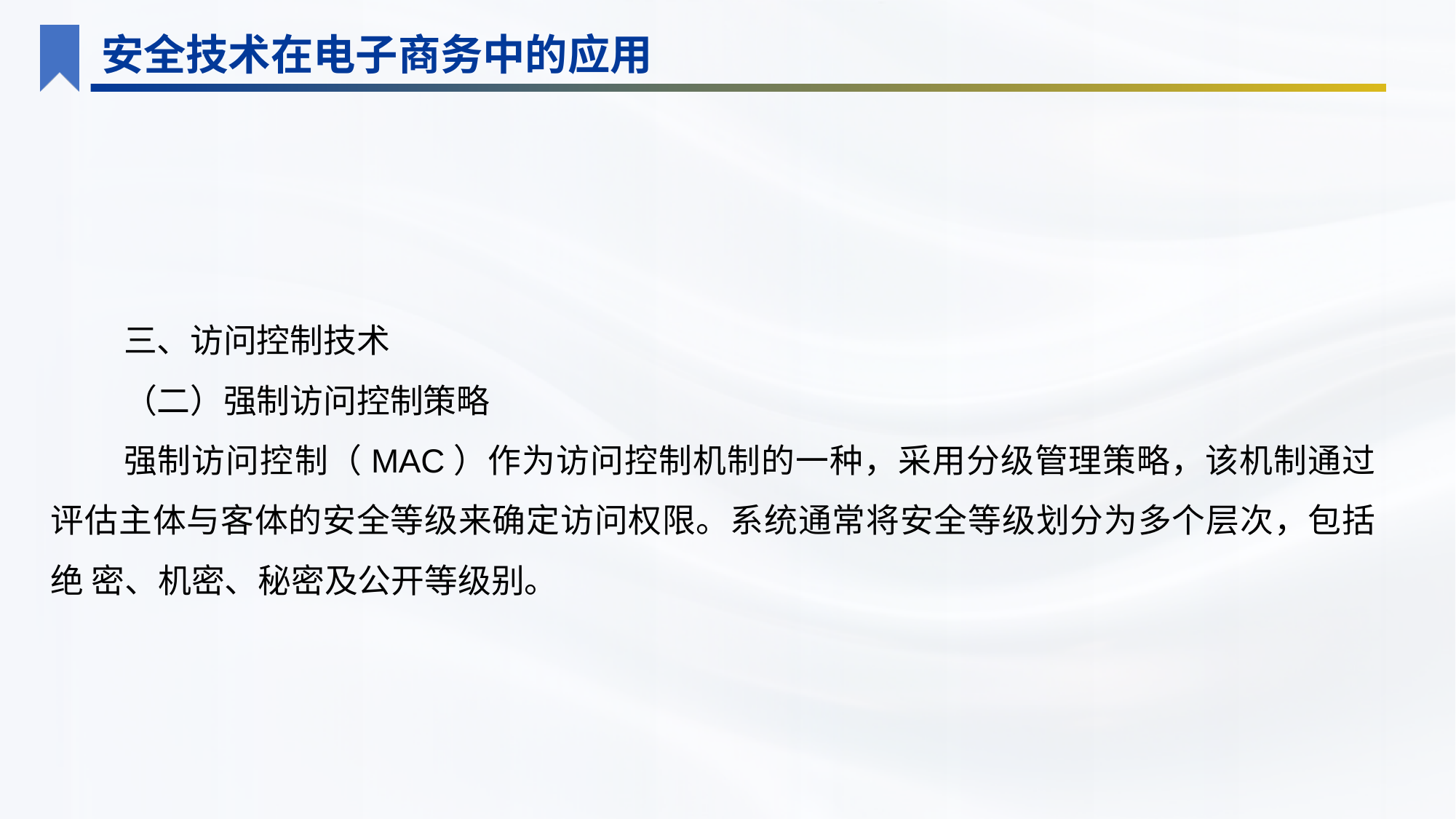

安全技术在电子商务中的应用
三、访问控制技术
（二）强制访问控制策略
强制访问控制（MAC）作为访问控制机制的一种，采用分级管理策略，该机制通过评估主体与客体的安全等级来确定访问权限。系统通常将安全等级划分为多个层次，包括绝 密、机密、秘密及公开等级别。